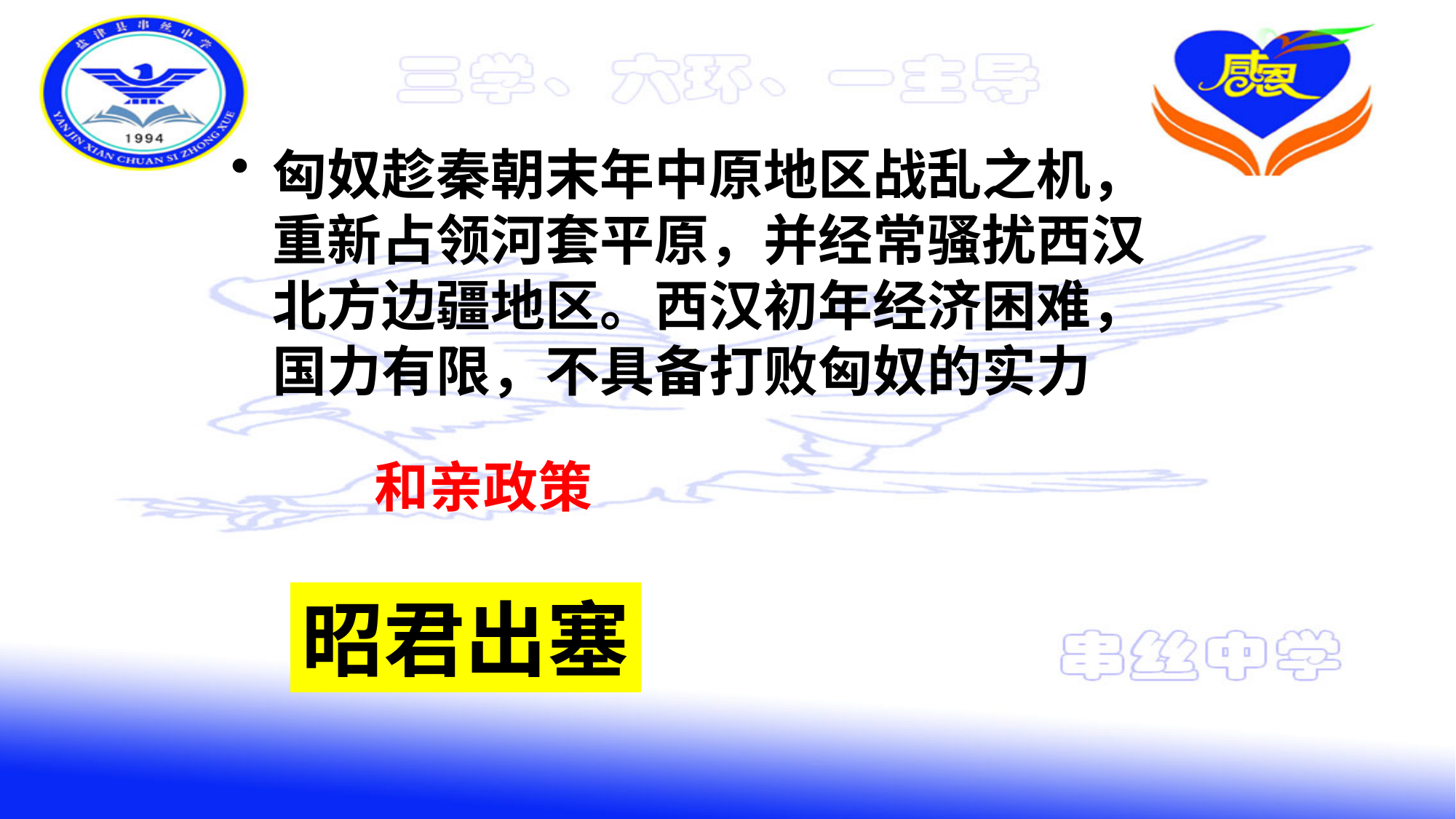

匈奴趁秦朝末年中原地区战乱之机，重新占领河套平原，并经常骚扰西汉北方边疆地区。西汉初年经济困难，国力有限，不具备打败匈奴的实力

和亲政策
昭君出塞